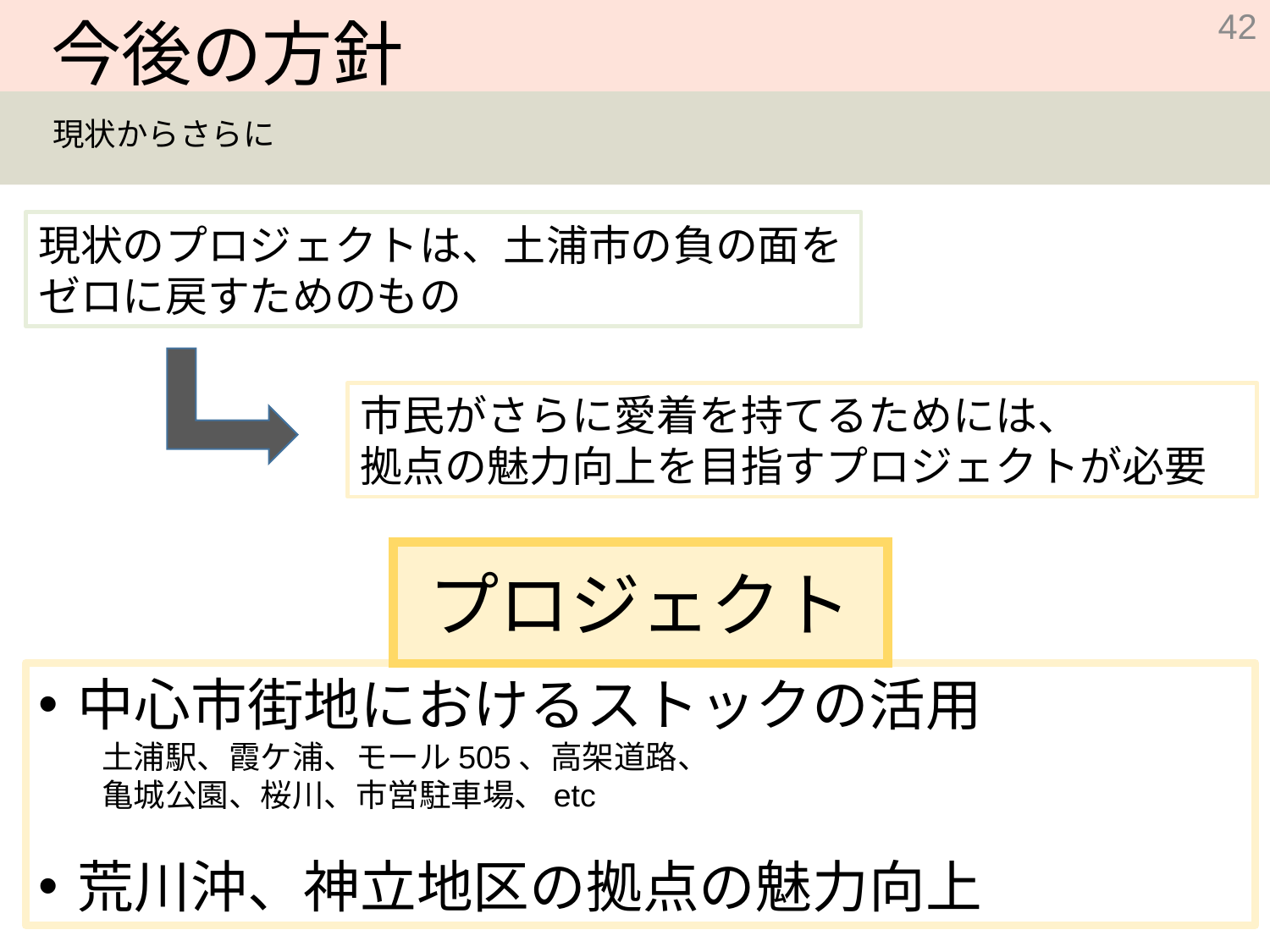

今後の方針
42
42

現状からさらに
現状のプロジェクトは、土浦市の負の面を
ゼロに戻すためのもの

市民がさらに愛着を持てるためには、
拠点の魅力向上を目指すプロジェクトが必要
プロジェクト
中心市街地におけるストックの活用
土浦駅、霞ケ浦、モール505、高架道路、
亀城公園、桜川、市営駐車場、etc

荒川沖、神立地区の拠点の魅力向上